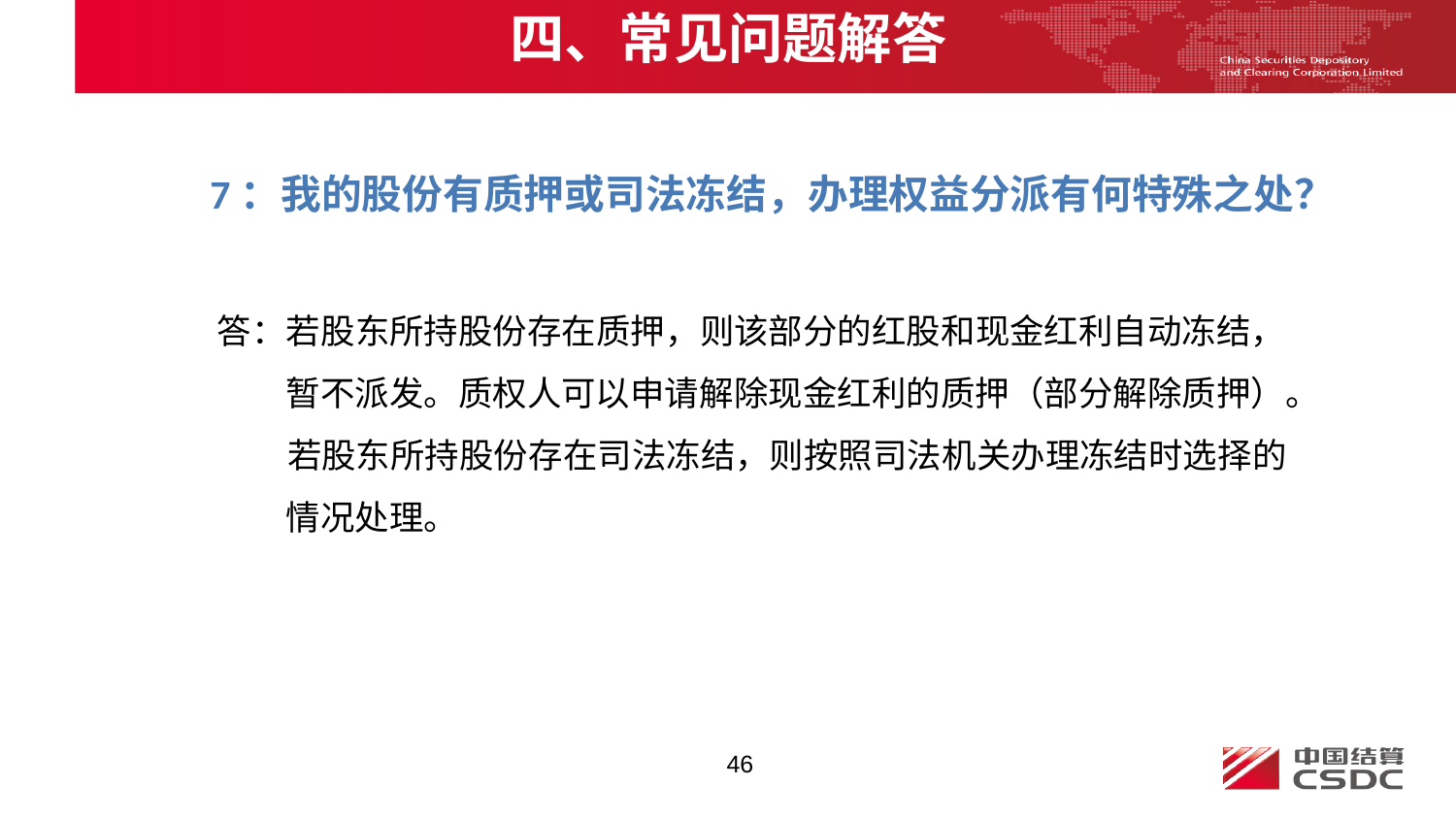

四、常见问题解答
7：我的股份有质押或司法冻结，办理权益分派有何特殊之处？
 答：若股东所持股份存在质押，则该部分的红股和现金红利自动冻结，暂不派发。质权人可以申请解除现金红利的质押（部分解除质押）。
          若股东所持股份存在司法冻结，则按照司法机关办理冻结时选择的情况处理。

46